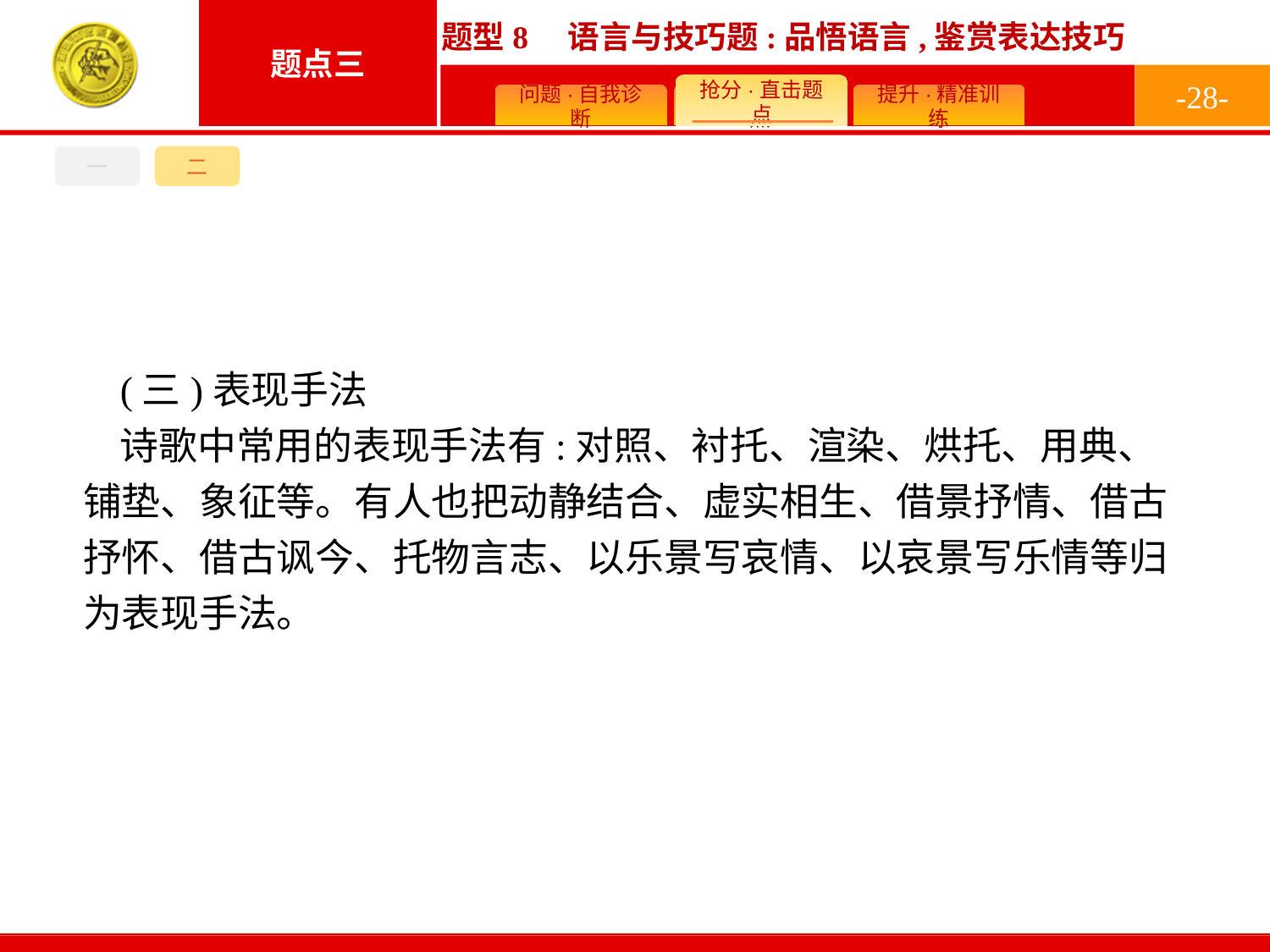

-28-
一
二
(三)表现手法
诗歌中常用的表现手法有:对照、衬托、渲染、烘托、用典、铺垫、象征等。有人也把动静结合、虚实相生、借景抒情、借古抒怀、借古讽今、托物言志、以乐景写哀情、以哀景写乐情等归为表现手法。